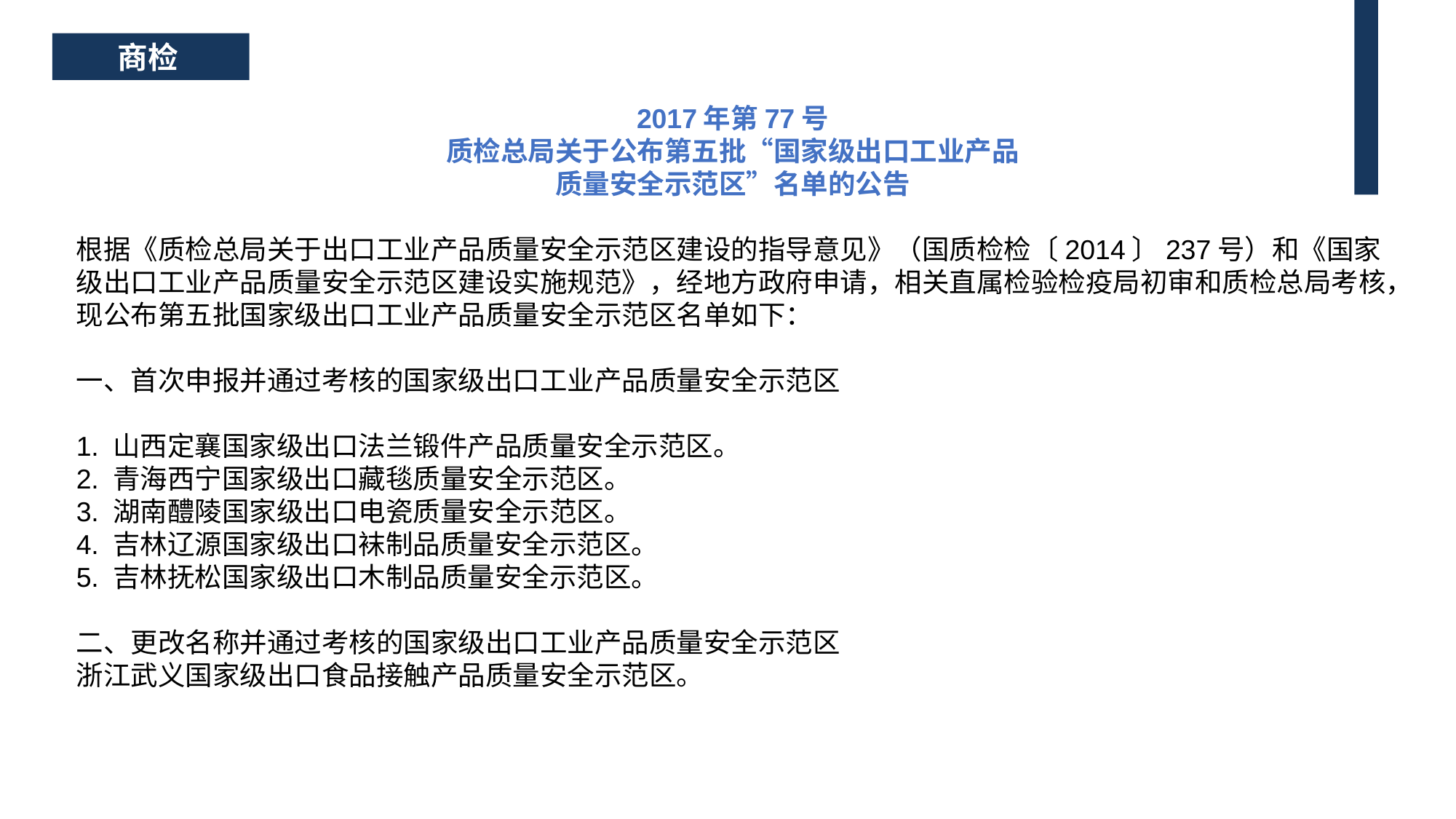

商检

2017年第77号
质检总局关于公布第五批“国家级出口工业产品
质量安全示范区”名单的公告

根据《质检总局关于出口工业产品质量安全示范区建设的指导意见》（国质检检〔2014〕237号）和《国家级出口工业产品质量安全示范区建设实施规范》，经地方政府申请，相关直属检验检疫局初审和质检总局考核，现公布第五批国家级出口工业产品质量安全示范区名单如下：

一、首次申报并通过考核的国家级出口工业产品质量安全示范区

1. 山西定襄国家级出口法兰锻件产品质量安全示范区。
2. 青海西宁国家级出口藏毯质量安全示范区。
3. 湖南醴陵国家级出口电瓷质量安全示范区。
4. 吉林辽源国家级出口袜制品质量安全示范区。
5. 吉林抚松国家级出口木制品质量安全示范区。

二、更改名称并通过考核的国家级出口工业产品质量安全示范区
浙江武义国家级出口食品接触产品质量安全示范区。